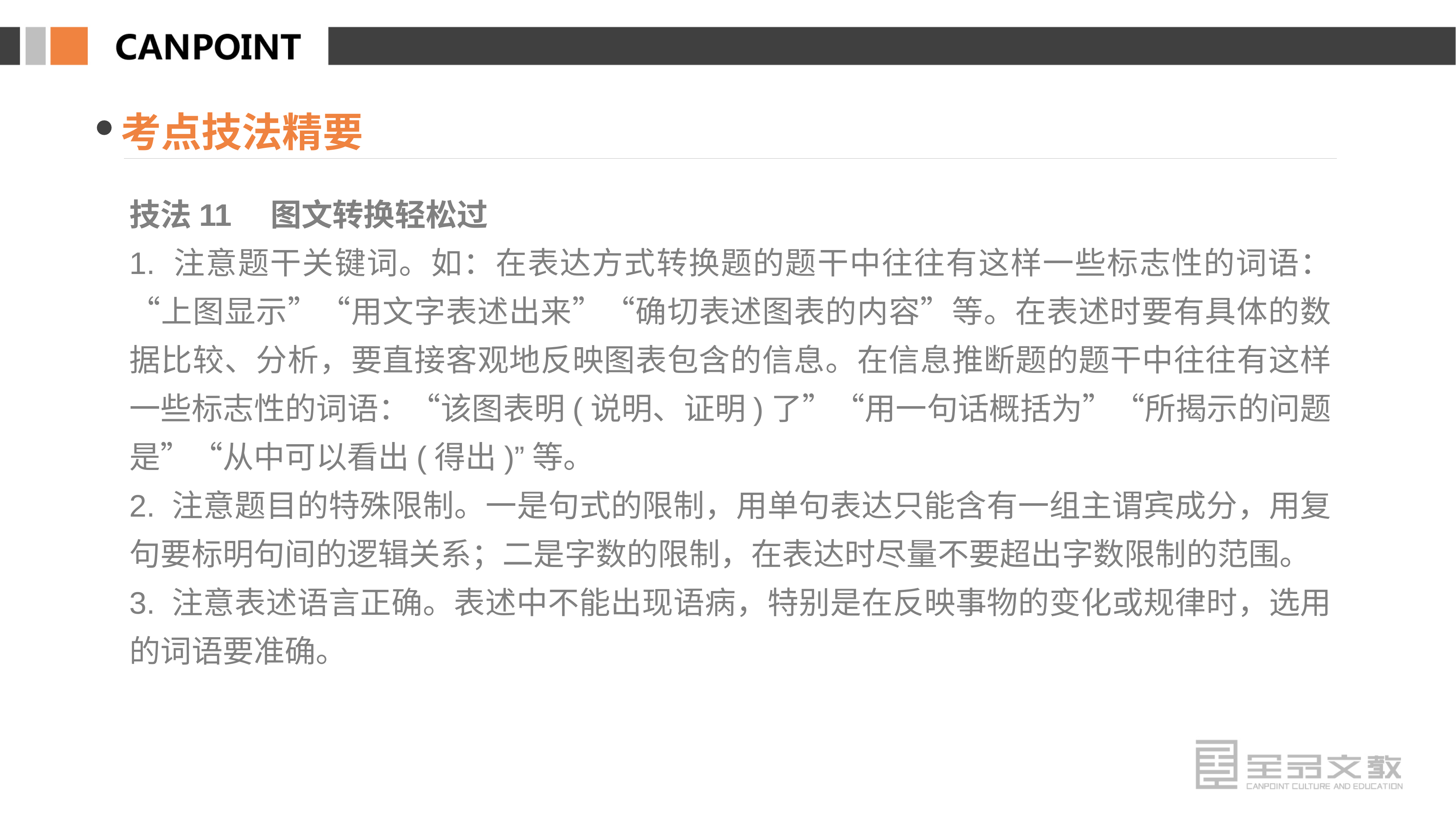

考点技法精要

技法11　图文转换轻松过
1. 注意题干关键词。如：在表达方式转换题的题干中往往有这样一些标志性的词语：“上图显示”“用文字表述出来”“确切表述图表的内容”等。在表述时要有具体的数据比较、分析，要直接客观地反映图表包含的信息。在信息推断题的题干中往往有这样一些标志性的词语：“该图表明(说明、证明)了”“用一句话概括为”“所揭示的问题是”“从中可以看出(得出)”等。
2. 注意题目的特殊限制。一是句式的限制，用单句表达只能含有一组主谓宾成分，用复句要标明句间的逻辑关系；二是字数的限制，在表达时尽量不要超出字数限制的范围。
3. 注意表述语言正确。表述中不能出现语病，特别是在反映事物的变化或规律时，选用的词语要准确。